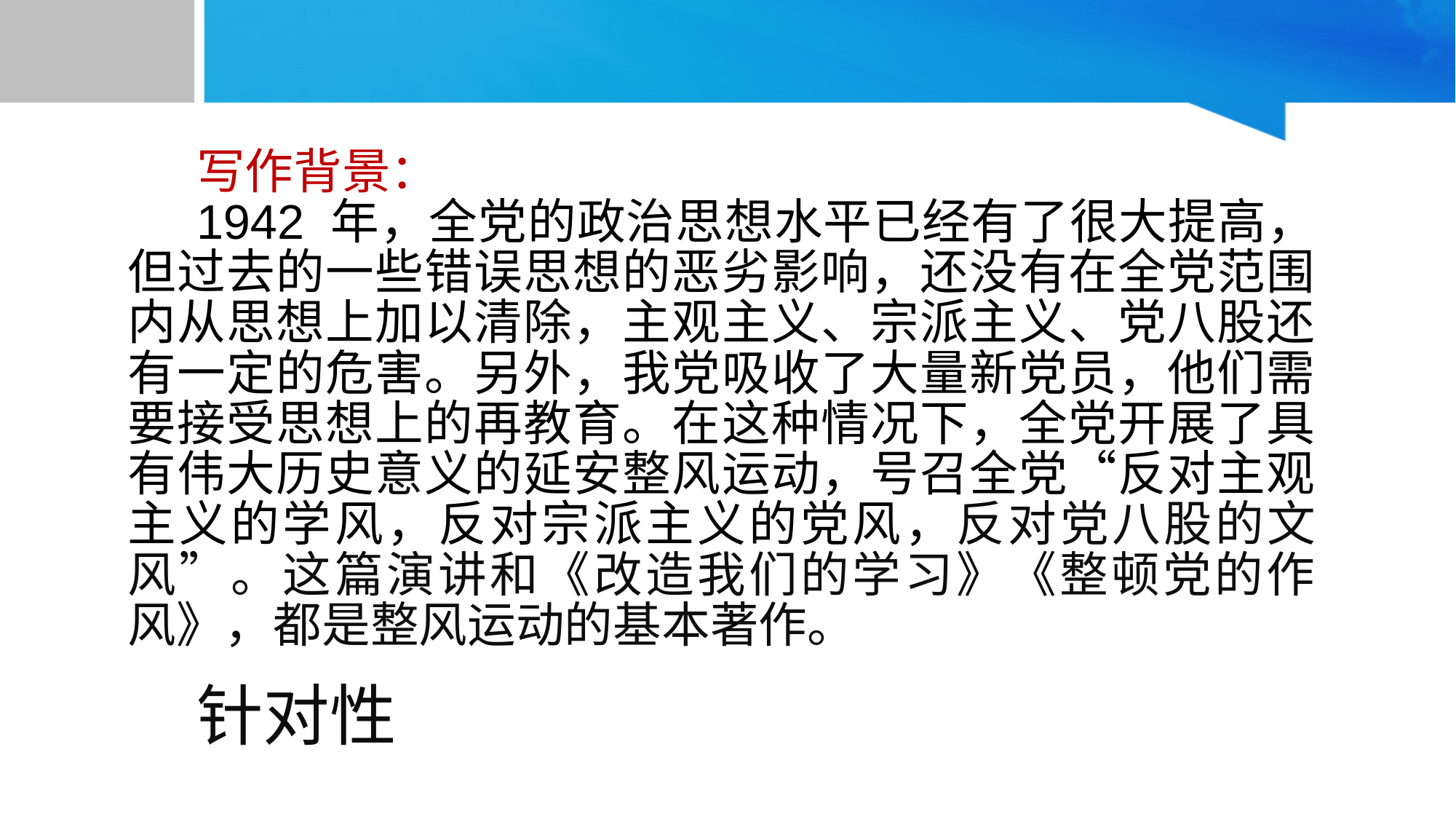

写作背景：
1942 年，全党的政治思想水平已经有了很大提高，但过去的一些错误思想的恶劣影响，还没有在全党范围内从思想上加以清除，主观主义、宗派主义、党八股还有一定的危害。另外，我党吸收了大量新党员，他们需要接受思想上的再教育。在这种情况下，全党开展了具有伟大历史意义的延安整风运动，号召全党“反对主观主义的学风，反对宗派主义的党风，反对党八股的文风”。这篇演讲和《改造我们的学习》《整顿党的作风》，都是整风运动的基本著作。

针对性